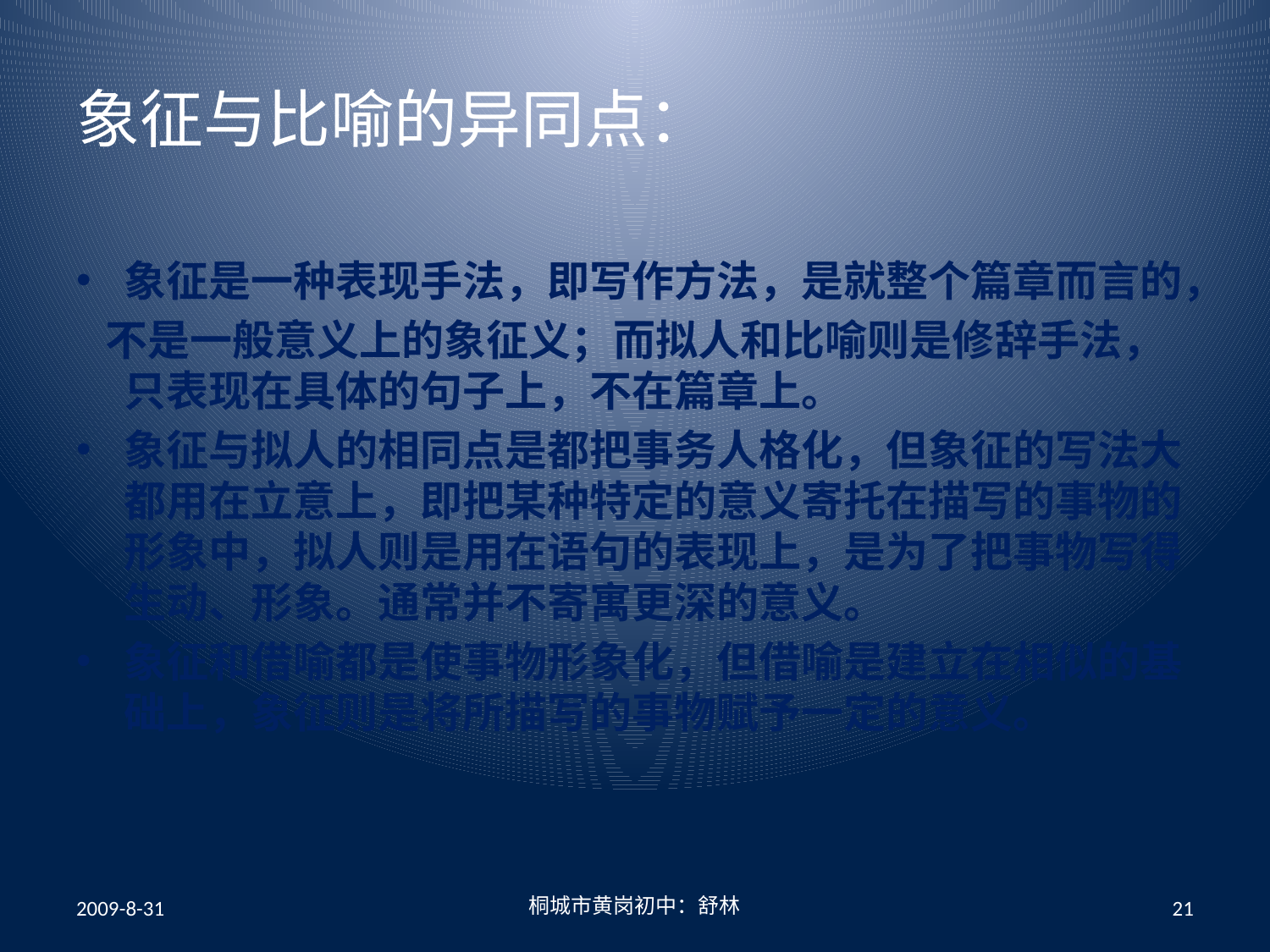

# 象征与比喻的异同点：
象征是一种表现手法，即写作方法，是就整个篇章而言的，
  不是一般意义上的象征义；而拟人和比喻则是修辞手法，只表现在具体的句子上，不在篇章上。
象征与拟人的相同点是都把事务人格化，但象征的写法大都用在立意上，即把某种特定的意义寄托在描写的事物的形象中，拟人则是用在语句的表现上，是为了把事物写得生动、形象。通常并不寄寓更深的意义。
象征和借喻都是使事物形象化，但借喻是建立在相似的基础上，象征则是将所描写的事物赋予一定的意义。
2009-8-31
桐城市黄岗初中：舒林
21